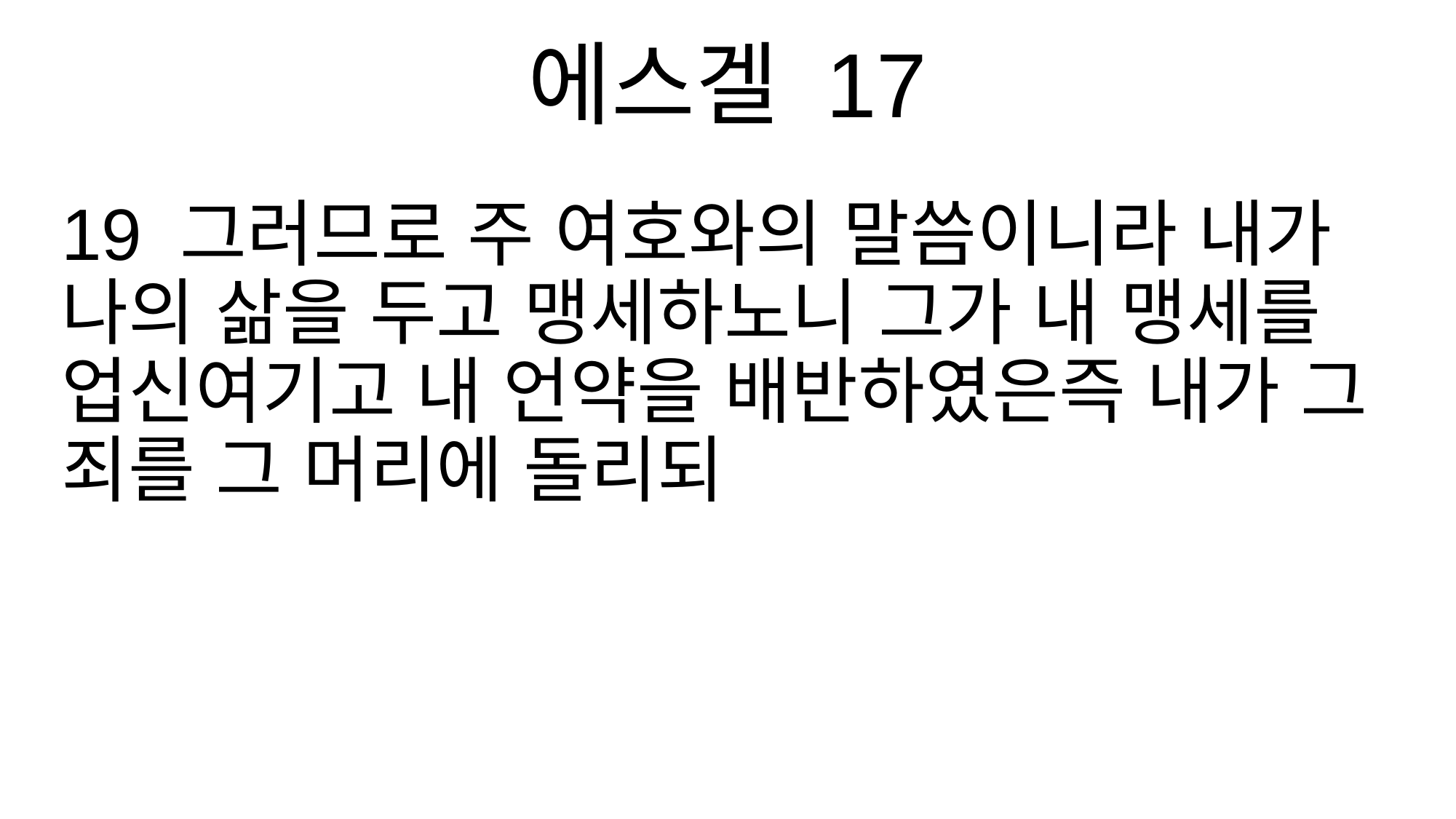

에스겔 17
19 그러므로 주 여호와의 말씀이니라 내가 나의 삶을 두고 맹세하노니 그가 내 맹세를 업신여기고 내 언약을 배반하였은즉 내가 그 죄를 그 머리에 돌리되